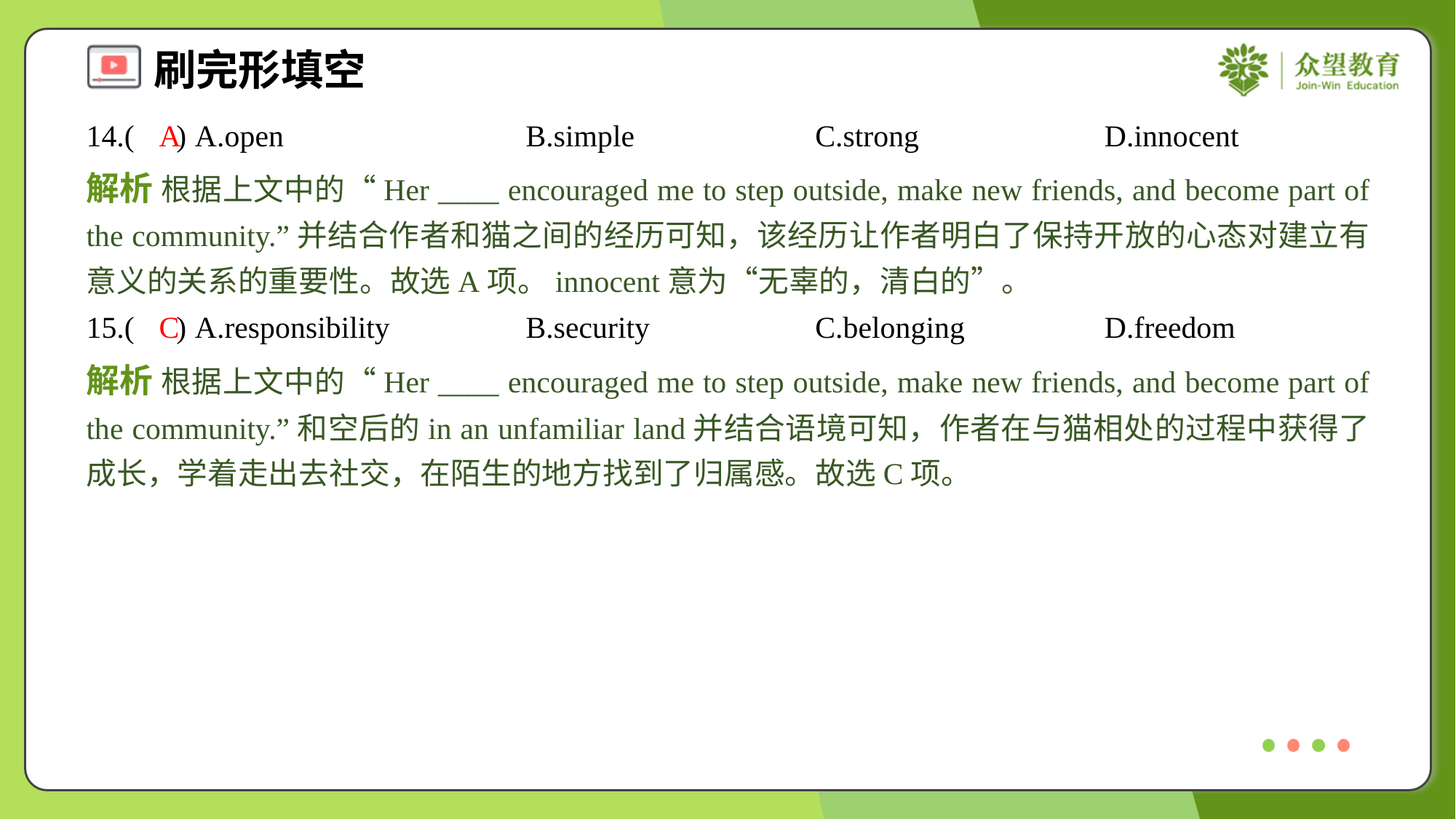

14.(     ) A.open	B.simple	C.strong	D.innocent
A
解析 根据上文中的“Her ____ encouraged me to step outside, make new friends, and become part of the community.”并结合作者和猫之间的经历可知，该经历让作者明白了保持开放的心态对建立有意义的关系的重要性。故选A项。innocent意为“无辜的，清白的”。
15.(     ) A.responsibility	B.security	C.belonging	D.freedom
C
解析 根据上文中的“Her ____ encouraged me to step outside, make new friends, and become part of the community.”和空后的in an unfamiliar land并结合语境可知，作者在与猫相处的过程中获得了成长，学着走出去社交，在陌生的地方找到了归属感。故选C项。